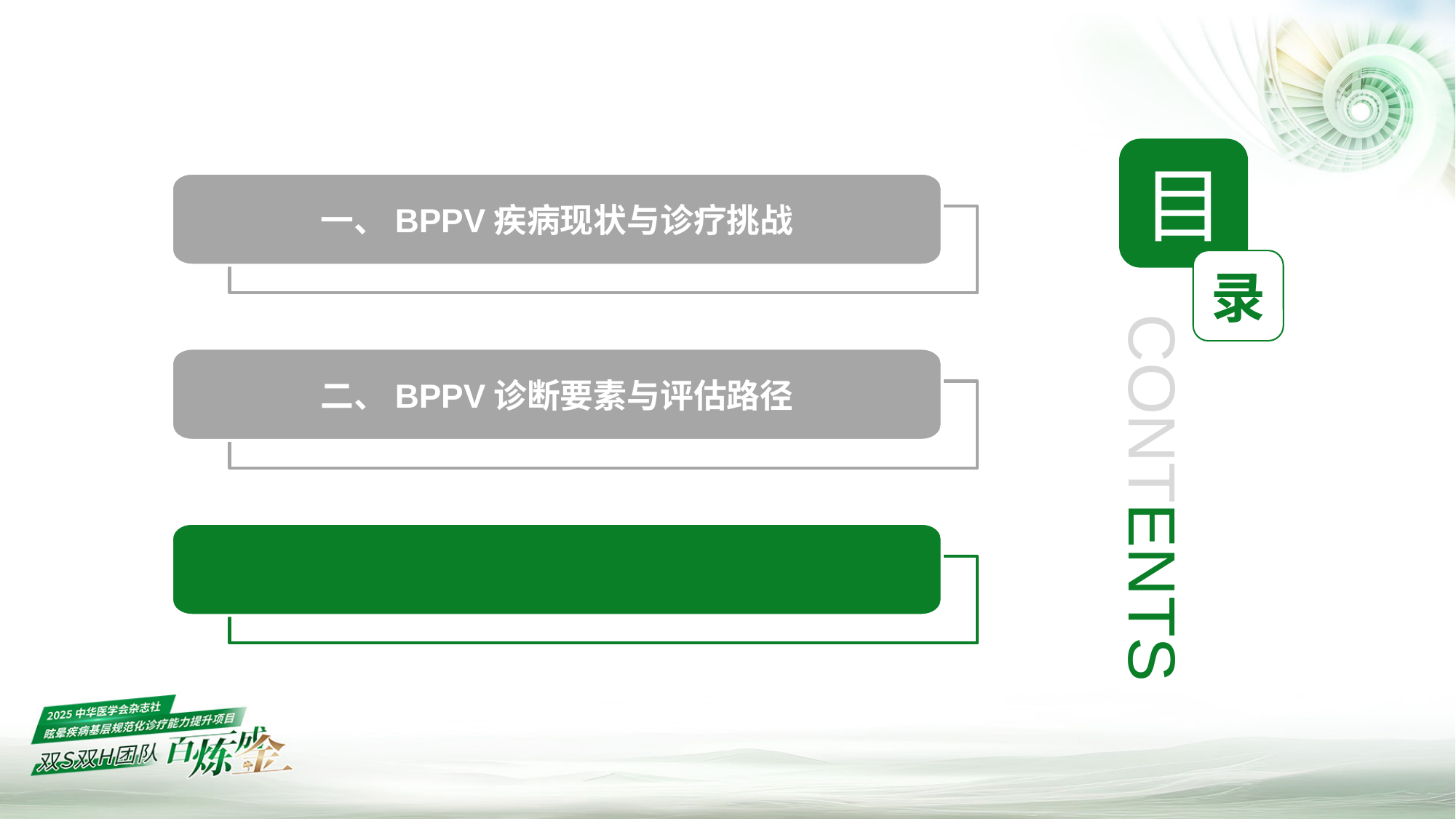

目
录
CONTENTS
一、BPPV疾病现状与诊疗挑战

二、BPPV诊断要素与评估路径

三、明确BPPV诊断，规范全程管理